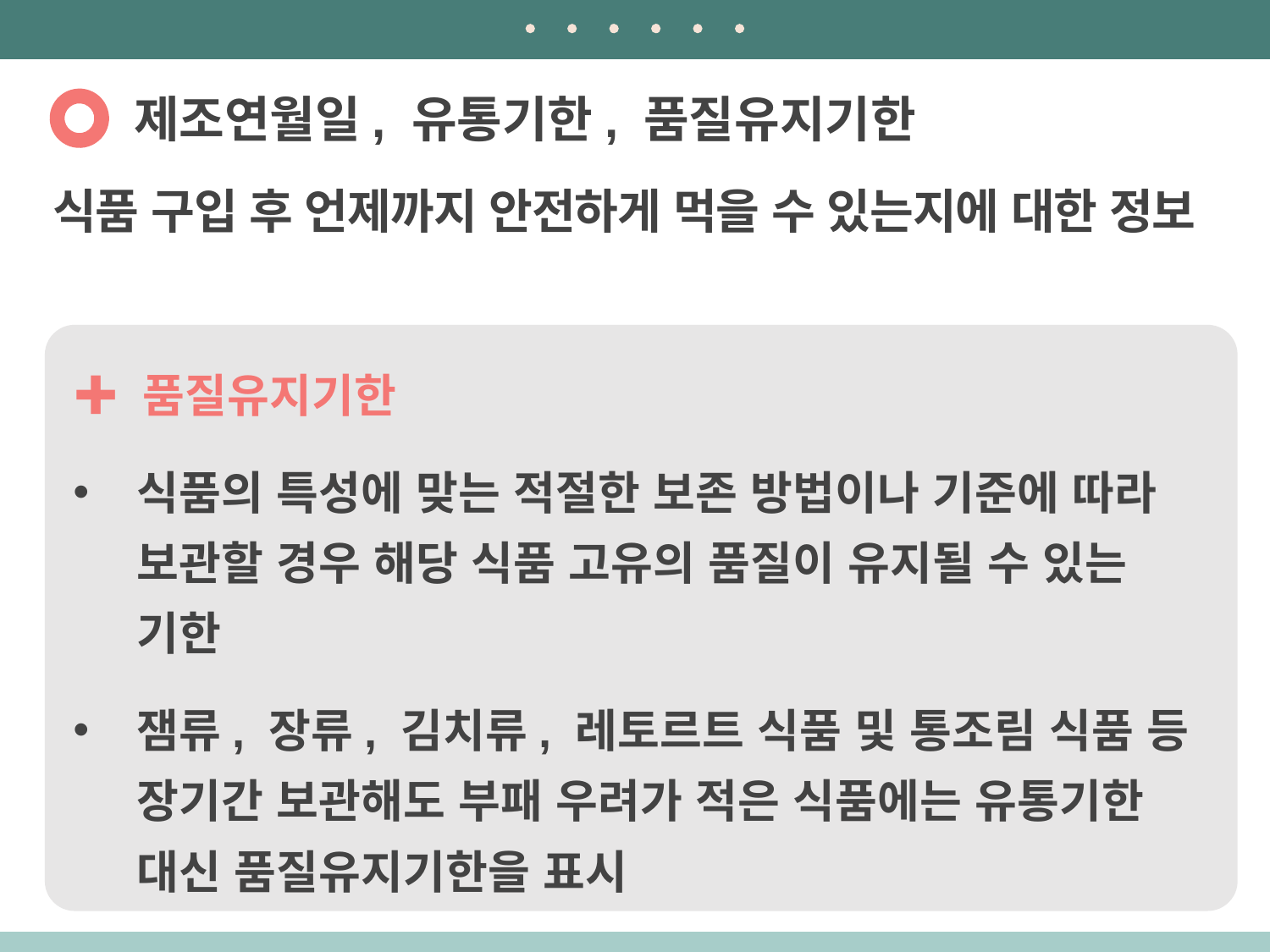

제조연월일, 유통기한, 품질유지기한

식품 구입 후 언제까지 안전하게 먹을 수 있는지에 대한 정보

✚ 품질유지기한
식품의 특성에 맞는 적절한 보존 방법이나 기준에 따라 보관할 경우 해당 식품 고유의 품질이 유지될 수 있는 기한
잼류, 장류, 김치류, 레토르트 식품 및 통조림 식품 등 장기간 보관해도 부패 우려가 적은 식품에는 유통기한 대신 품질유지기한을 표시